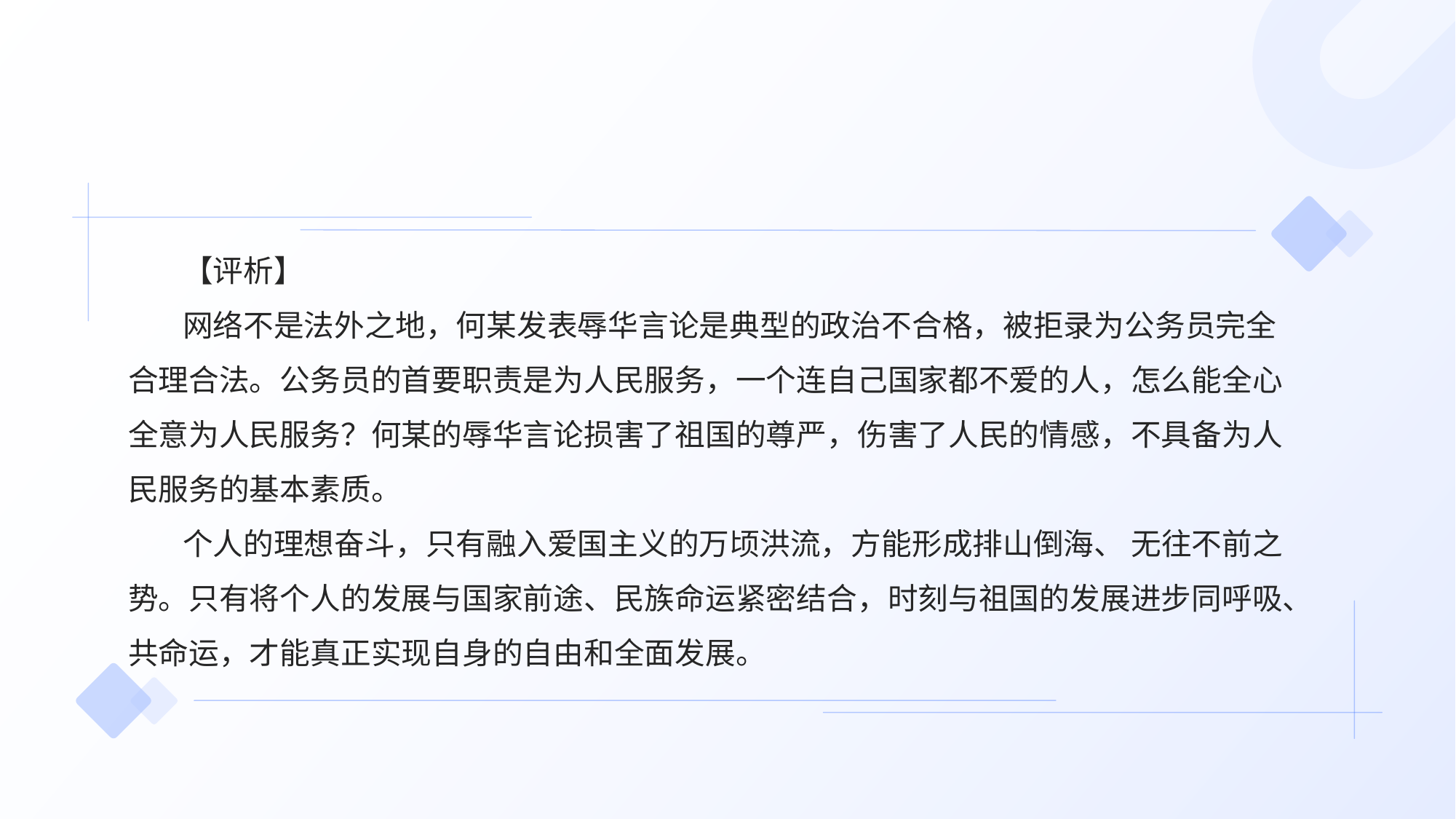

【评析】
网络不是法外之地，何某发表辱华言论是典型的政治不合格，被拒录为公务员完全合理合法。公务员的首要职责是为人民服务，一个连自己国家都不爱的人，怎么能全心全意为人民服务？何某的辱华言论损害了祖国的尊严，伤害了人民的情感，不具备为人民服务的基本素质。
个人的理想奋斗，只有融入爱国主义的万顷洪流，方能形成排山倒海、 无往不前之势。只有将个人的发展与国家前途、民族命运紧密结合，时刻与祖国的发展进步同呼吸、共命运，才能真正实现自身的自由和全面发展。